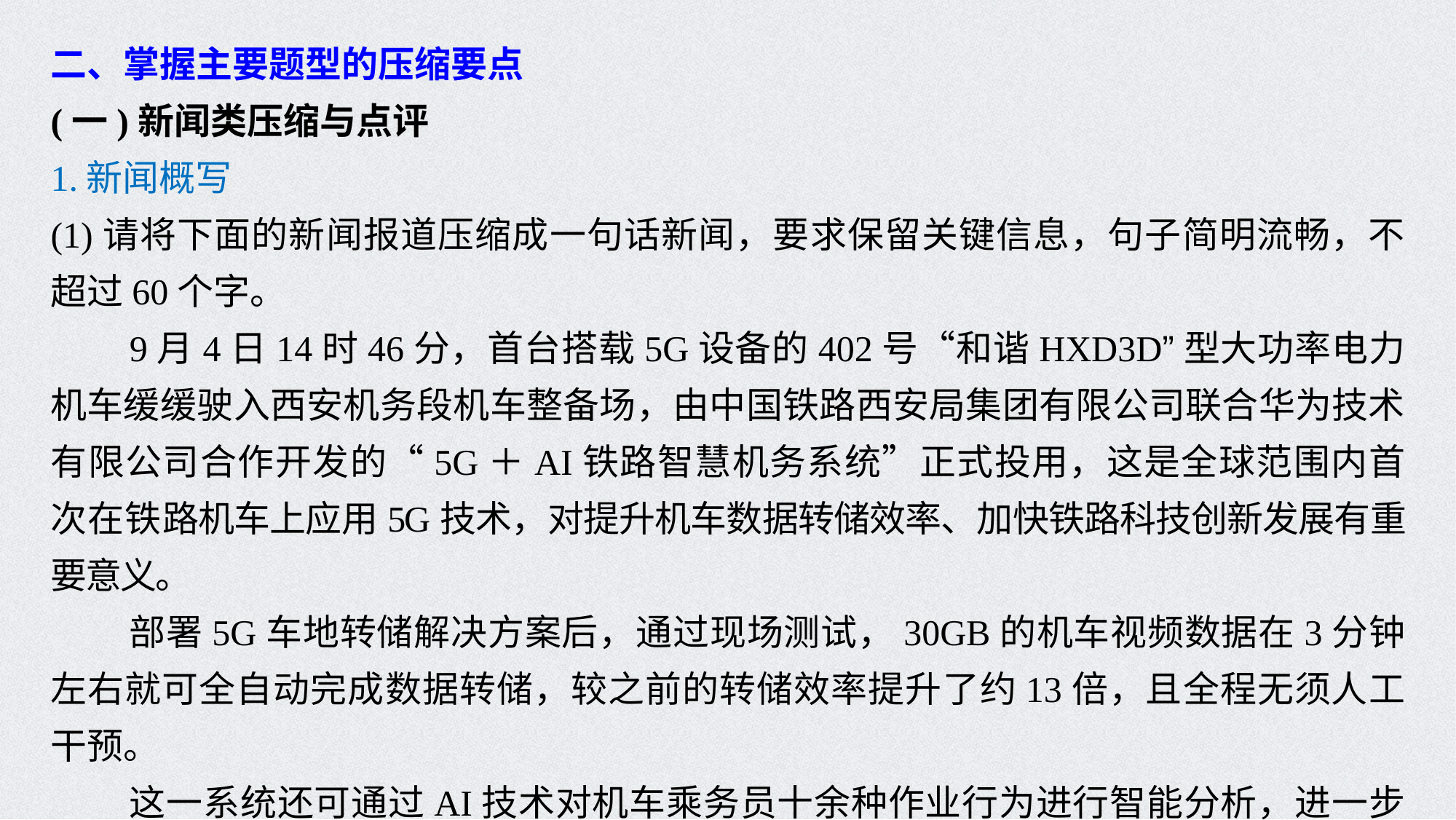

二、掌握主要题型的压缩要点
(一)新闻类压缩与点评
1.新闻概写
(1)请将下面的新闻报道压缩成一句话新闻，要求保留关键信息，句子简明流畅，不超过60个字。
9月4日14时46分，首台搭载5G设备的402号“和谐HXD3D”型大功率电力机车缓缓驶入西安机务段机车整备场，由中国铁路西安局集团有限公司联合华为技术有限公司合作开发的“5G＋AI铁路智慧机务系统”正式投用，这是全球范围内首次在铁路机车上应用5G技术，对提升机车数据转储效率、加快铁路科技创新发展有重要意义。
部署5G车地转储解决方案后，通过现场测试，30GB的机车视频数据在3分钟左右就可全自动完成数据转储，较之前的转储效率提升了约13倍，且全程无须人工干预。
这一系统还可通过AI技术对机车乘务员十余种作业行为进行智能分析，进一步提升了铁路运输安全保障能力。